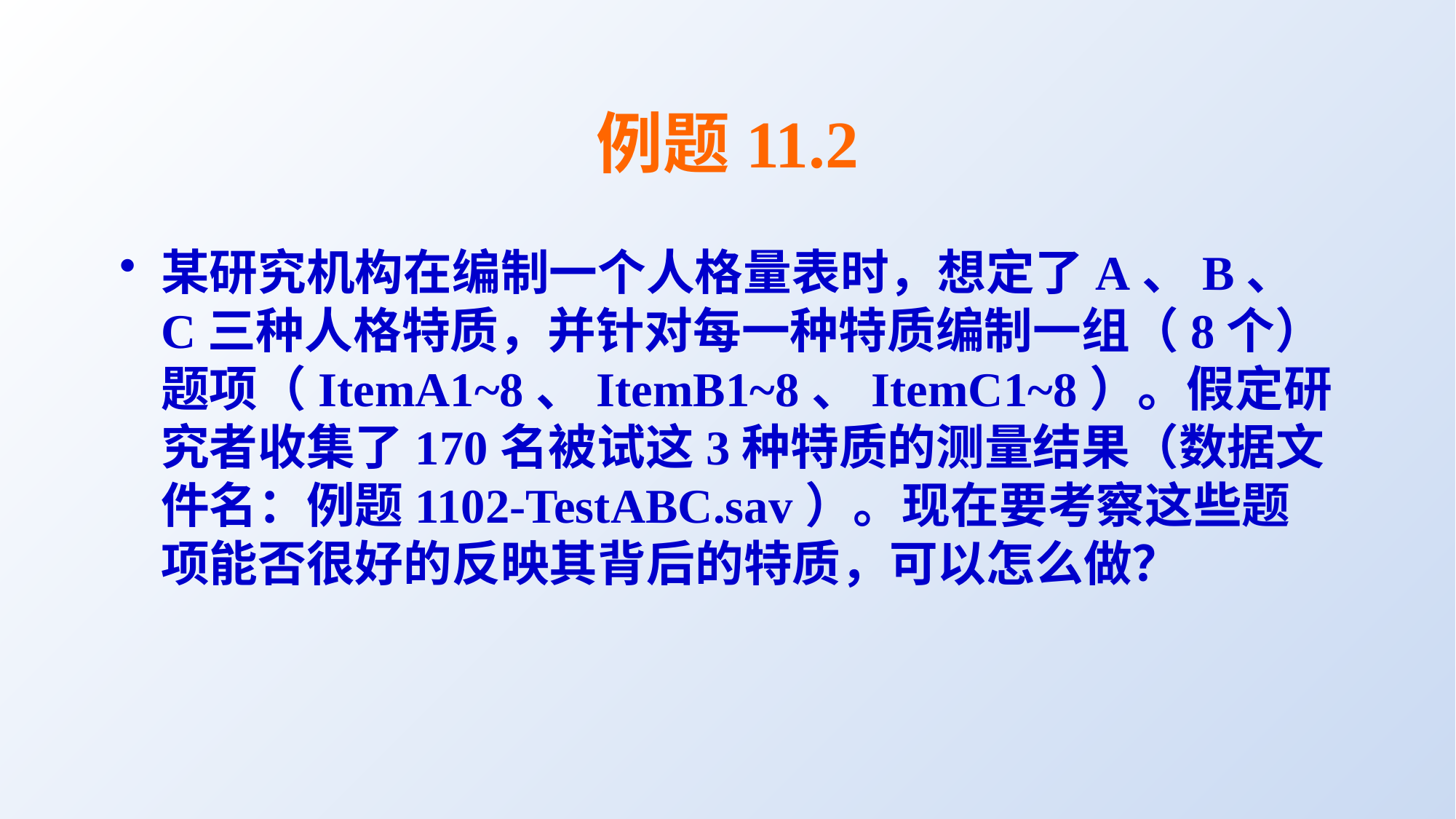

# 例题11.2
某研究机构在编制一个人格量表时，想定了A、B、C三种人格特质，并针对每一种特质编制一组（8个）题项（ItemA1~8、ItemB1~8、ItemC1~8）。假定研究者收集了170名被试这3种特质的测量结果（数据文件名：例题1102-TestABC.sav）。现在要考察这些题项能否很好的反映其背后的特质，可以怎么做？